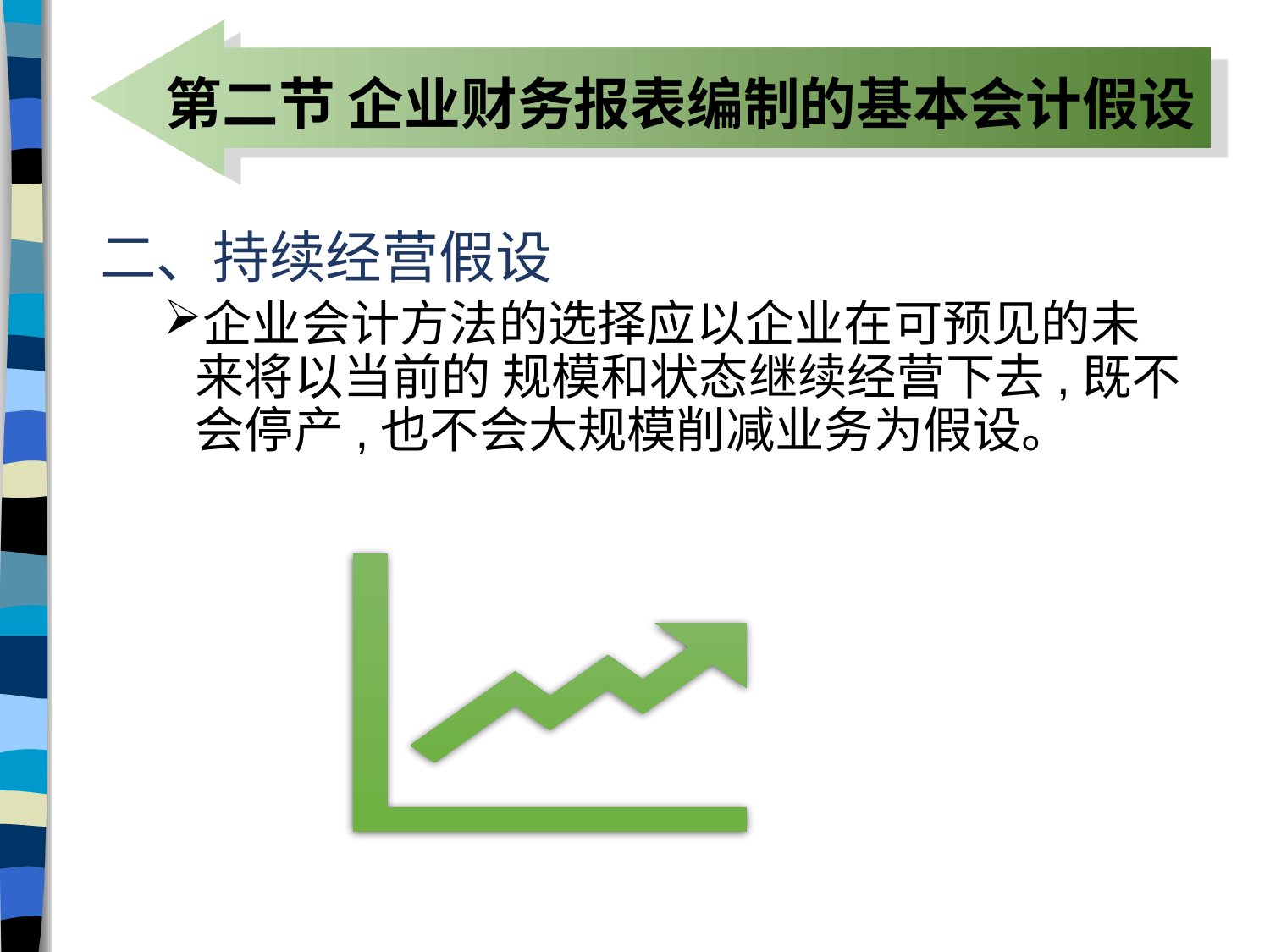

# 第二节 企业财务报表编制的基本会计假设
二、持续经营假设
企业会计方法的选择应以企业在可预见的未来将以当前的 规模和状态继续经营下去,既不会停产,也不会大规模削减业务为假设。